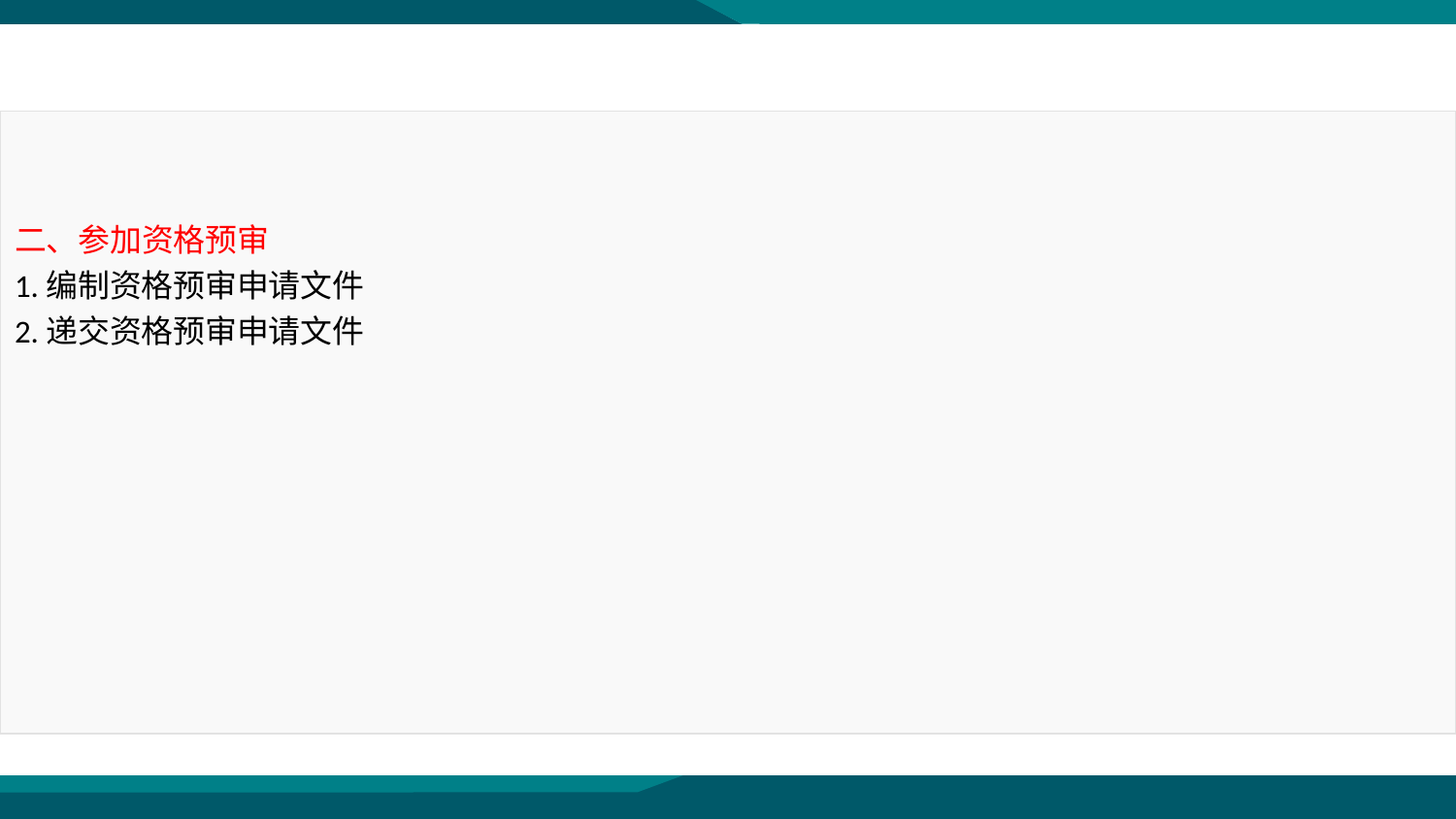

第三节 国内工程施工投标
二、参加资格预审
1.编制资格预审申请文件
2.递交资格预审申请文件